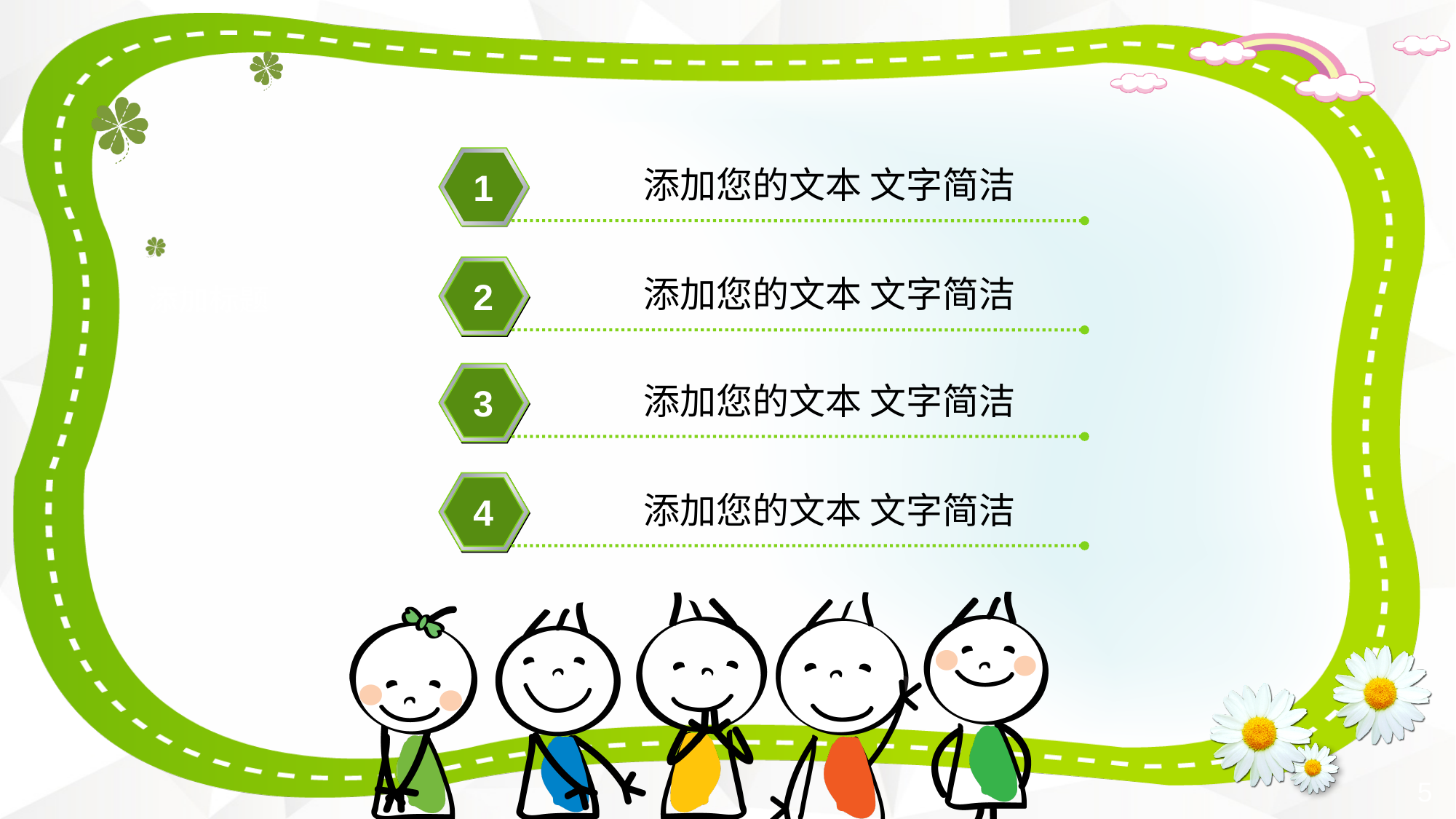

添加您的文本 文字简洁
1

添加您的文本 文字简洁
2

添加标题

添加您的文本 文字简洁
3

添加您的文本 文字简洁
4